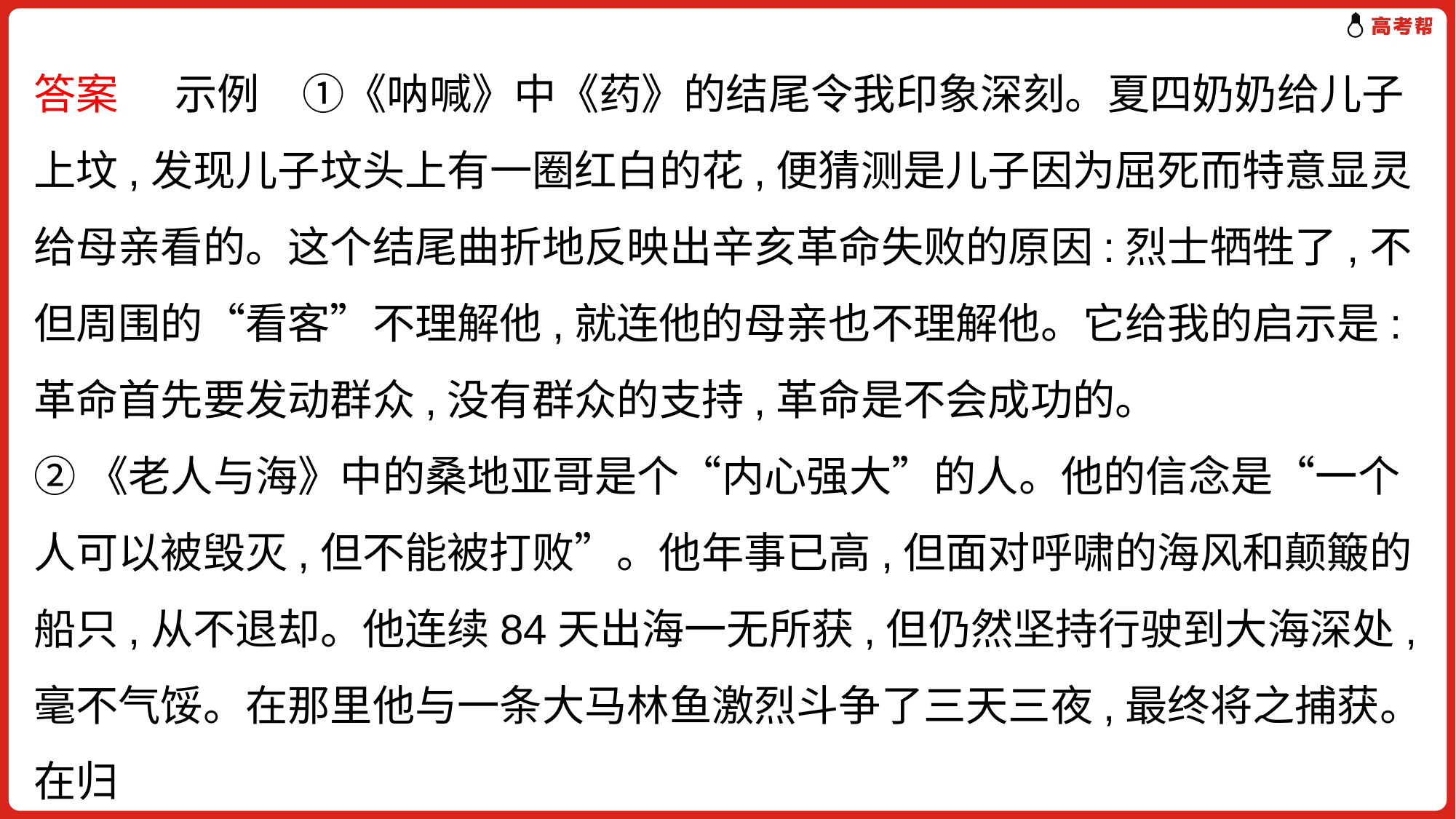

答案      示例　①《呐喊》中《药》的结尾令我印象深刻。夏四奶奶给儿子上坟,发现儿子坟头上有一圈红白的花,便猜测是儿子因为屈死而特意显灵给母亲看的。这个结尾曲折地反映出辛亥革命失败的原因:烈士牺牲了,不但周围的“看客”不理解他,就连他的母亲也不理解他。它给我的启示是:革命首先要发动群众,没有群众的支持,革命是不会成功的。
②《老人与海》中的桑地亚哥是个“内心强大”的人。他的信念是“一个人可以被毁灭,但不能被打败”。他年事已高,但面对呼啸的海风和颠簸的船只,从不退却。他连续84天出海一无所获,但仍然坚持行驶到大海深处,毫不气馁。在那里他与一条大马林鱼激烈斗争了三天三夜,最终将之捕获。在归